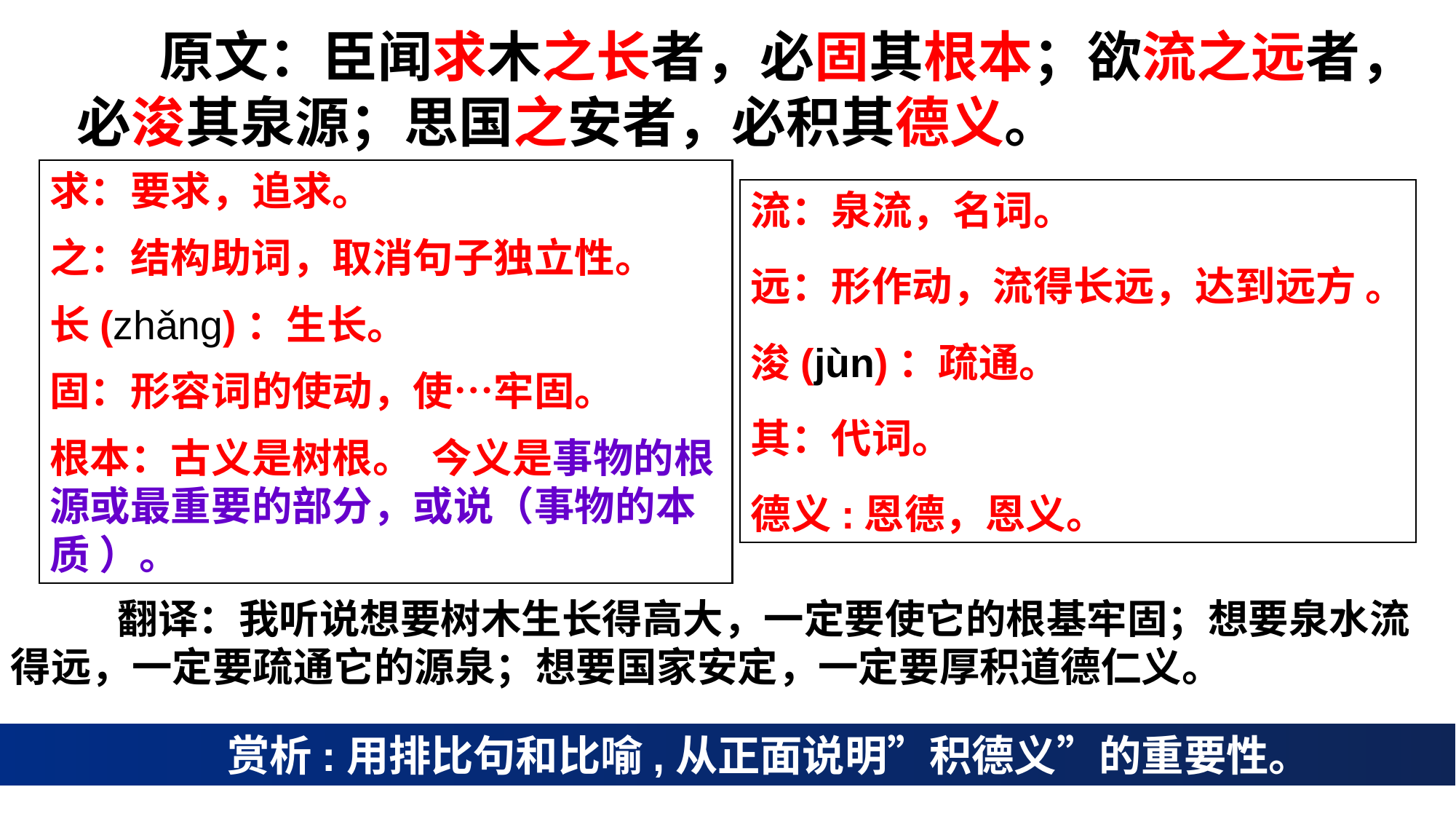

原文：臣闻求木之长者，必固其根本；欲流之远者，必浚其泉源；思国之安者，必积其德义。
求：要求，追求。
之：结构助词，取消句子独立性。
长(zhǎng)：生长。
固：形容词的使动，使…牢固。
根本：古义是树根。  今义是事物的根源或最重要的部分，或说（事物的本质 ）。
流：泉流，名词。
远：形作动，流得长远，达到远方 。
浚(jùn)：疏通。
其：代词。
德义:恩德，恩义。
            翻译：我听说想要树木生长得高大，一定要使它的根基牢固；想要泉水流得远，一定要疏通它的源泉；想要国家安定，一定要厚积道德仁义。
        赏析:用排比句和比喻,从正面说明”积德义”的重要性。